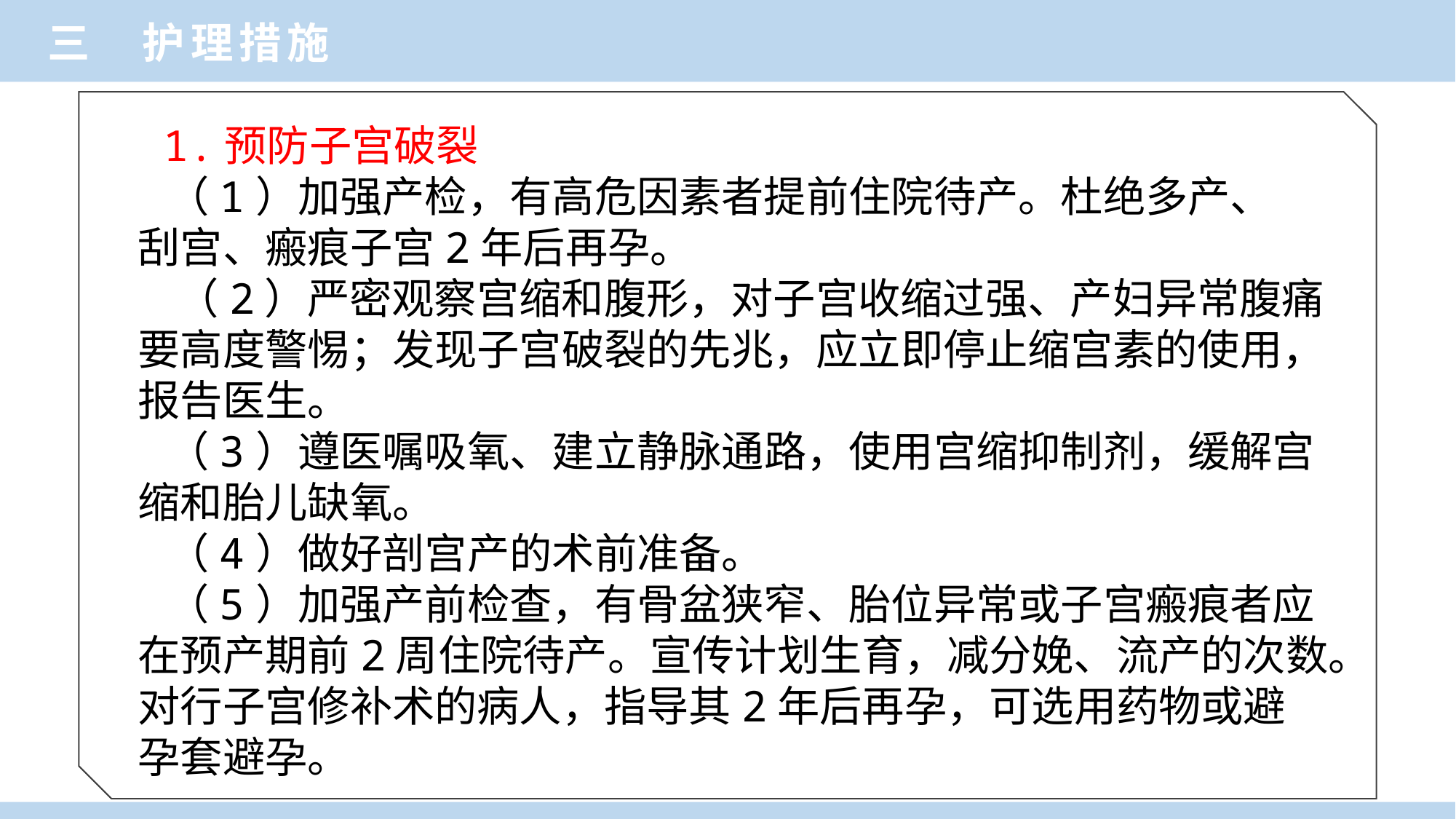

三   护理措施

 1.预防子宫破裂
  （1）加强产检，有高危因素者提前住院待产。杜绝多产、
刮宫、瘢痕子宫2年后再孕。
   （2）严密观察宫缩和腹形，对子宫收缩过强、产妇异常腹痛
要高度警惕；发现子宫破裂的先兆，应立即停止缩宫素的使用，
报告医生。
  （3）遵医嘱吸氧、建立静脉通路，使用宫缩抑制剂，缓解宫
缩和胎儿缺氧。
  （4）做好剖宫产的术前准备。
  （5）加强产前检查，有骨盆狭窄、胎位异常或子宫瘢痕者应
在预产期前2周住院待产。宣传计划生育，减分娩、流产的次数。
对行子宫修补术的病人，指导其2年后再孕，可选用药物或避
孕套避孕。